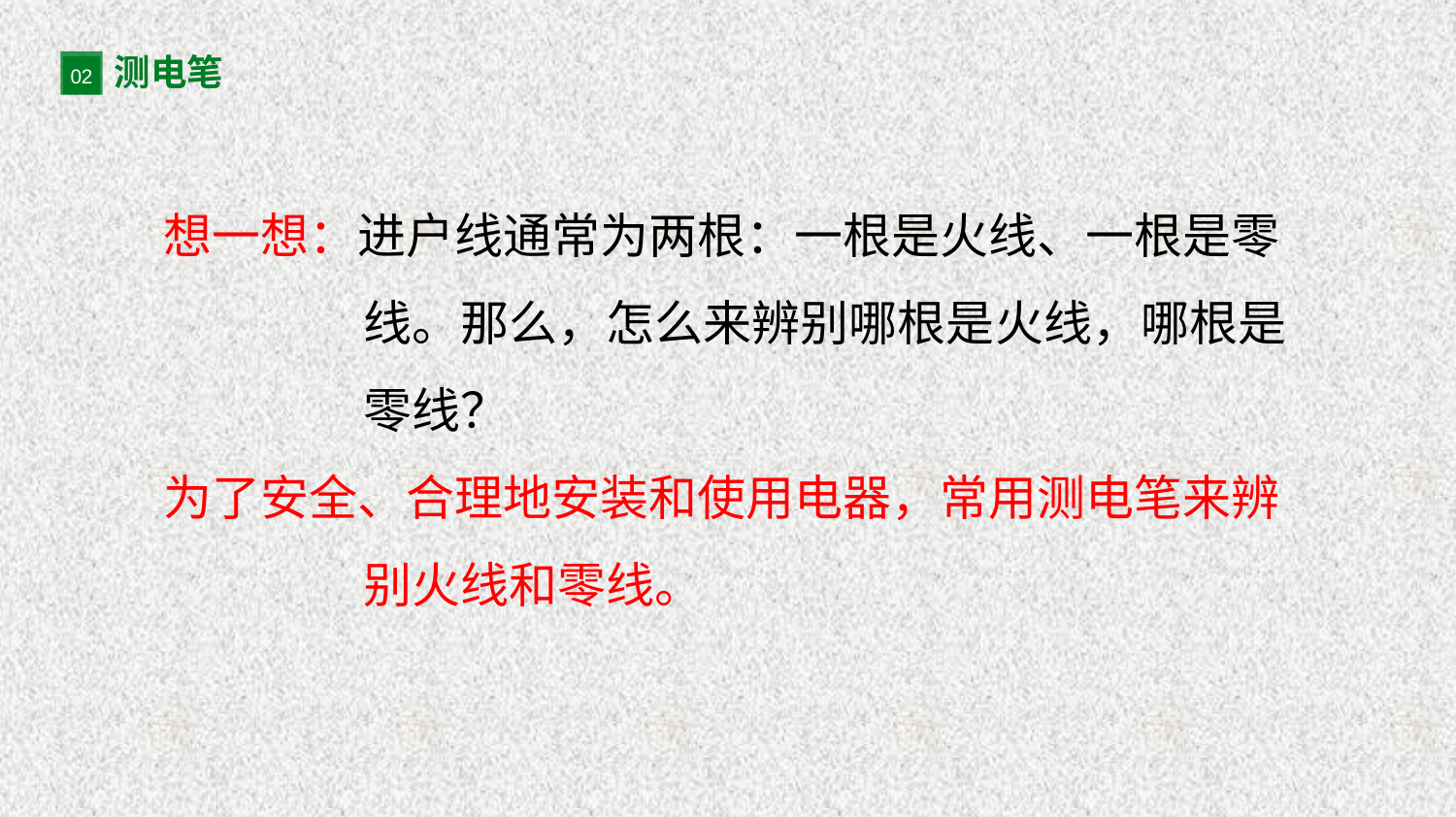

测电笔

02
想一想：进户线通常为两根：一根是火线、一根是零线。那么，怎么来辨别哪根是火线，哪根是零线？
为了安全、合理地安装和使用电器，常用测电笔来辨别火线和零线。